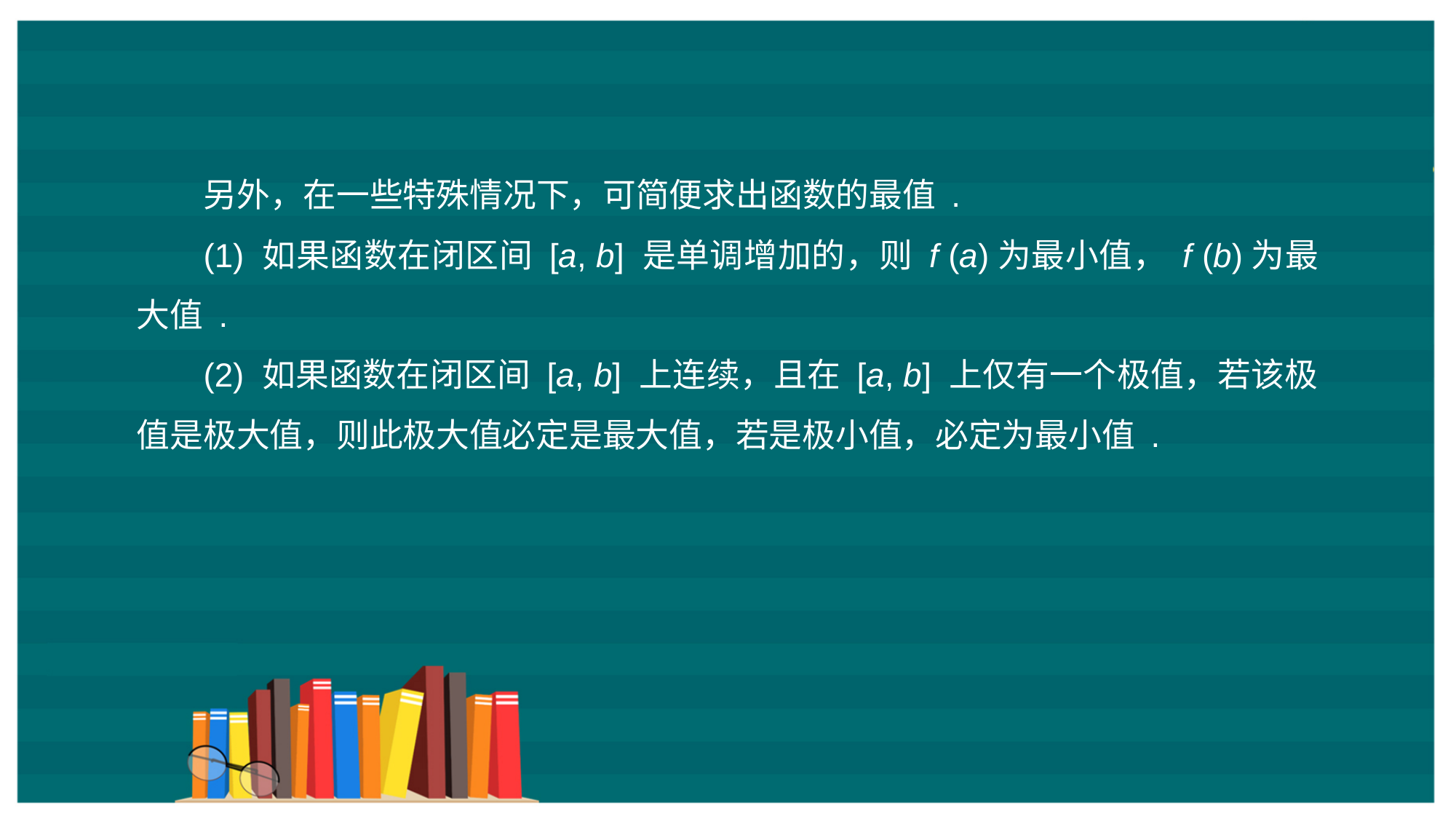

另外，在一些特殊情况下，可简便求出函数的最值 .
(1) 如果函数在闭区间 [a, b] 是单调增加的，则 f (a)为最小值， f (b)为最大值 .
(2) 如果函数在闭区间 [a, b] 上连续，且在 [a, b] 上仅有一个极值，若该极值是极大值，则此极大值必定是最大值，若是极小值，必定为最小值 .